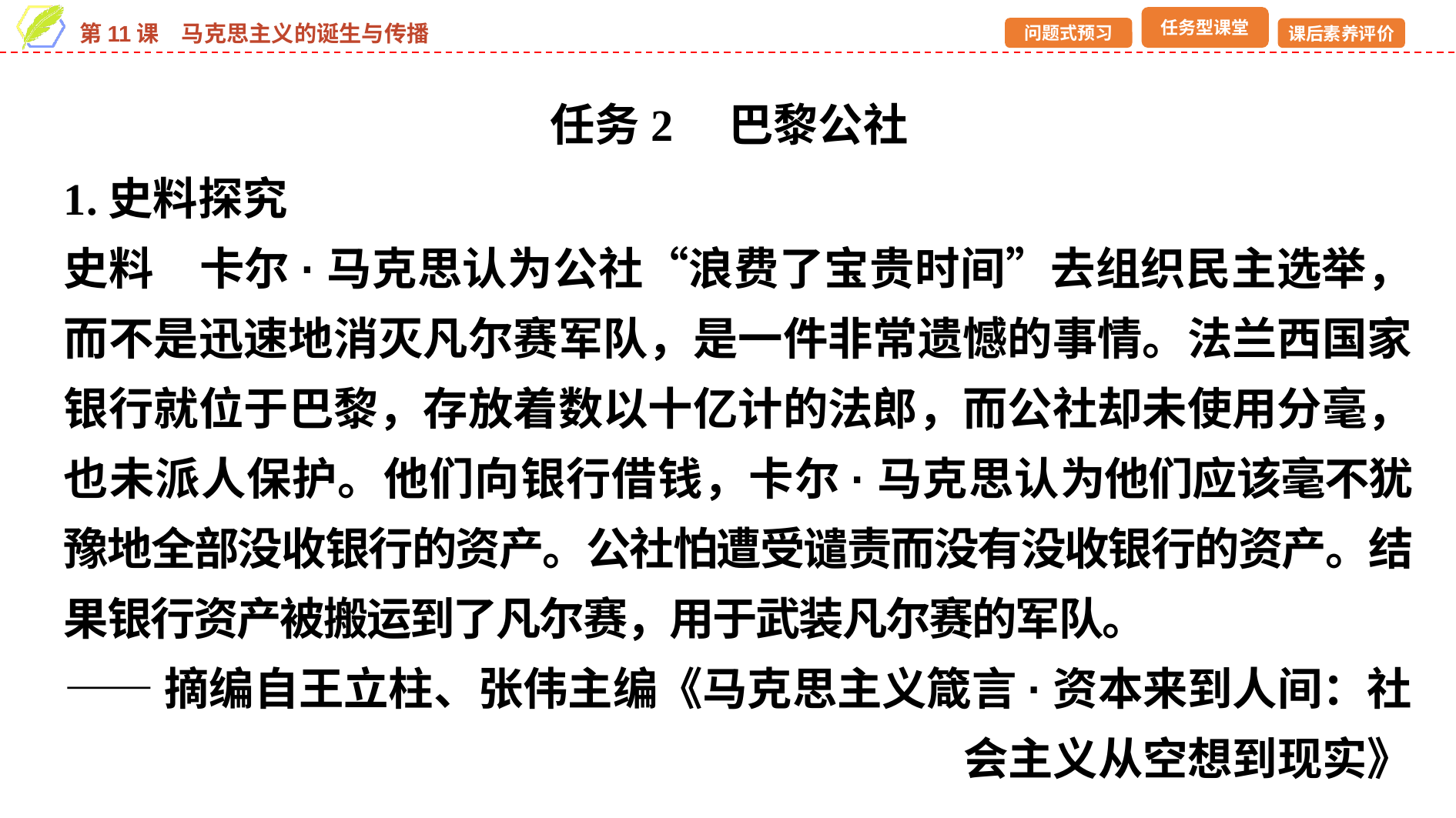

任务2　巴黎公社
1.史料探究
史料　卡尔·马克思认为公社“浪费了宝贵时间”去组织民主选举，而不是迅速地消灭凡尔赛军队，是一件非常遗憾的事情。法兰西国家银行就位于巴黎，存放着数以十亿计的法郎，而公社却未使用分毫，也未派人保护。他们向银行借钱，卡尔·马克思认为他们应该毫不犹豫地全部没收银行的资产。公社怕遭受谴责而没有没收银行的资产。结果银行资产被搬运到了凡尔赛，用于武装凡尔赛的军队。
——摘编自王立柱、张伟主编《马克思主义箴言·资本来到人间：社会主义从空想到现实》